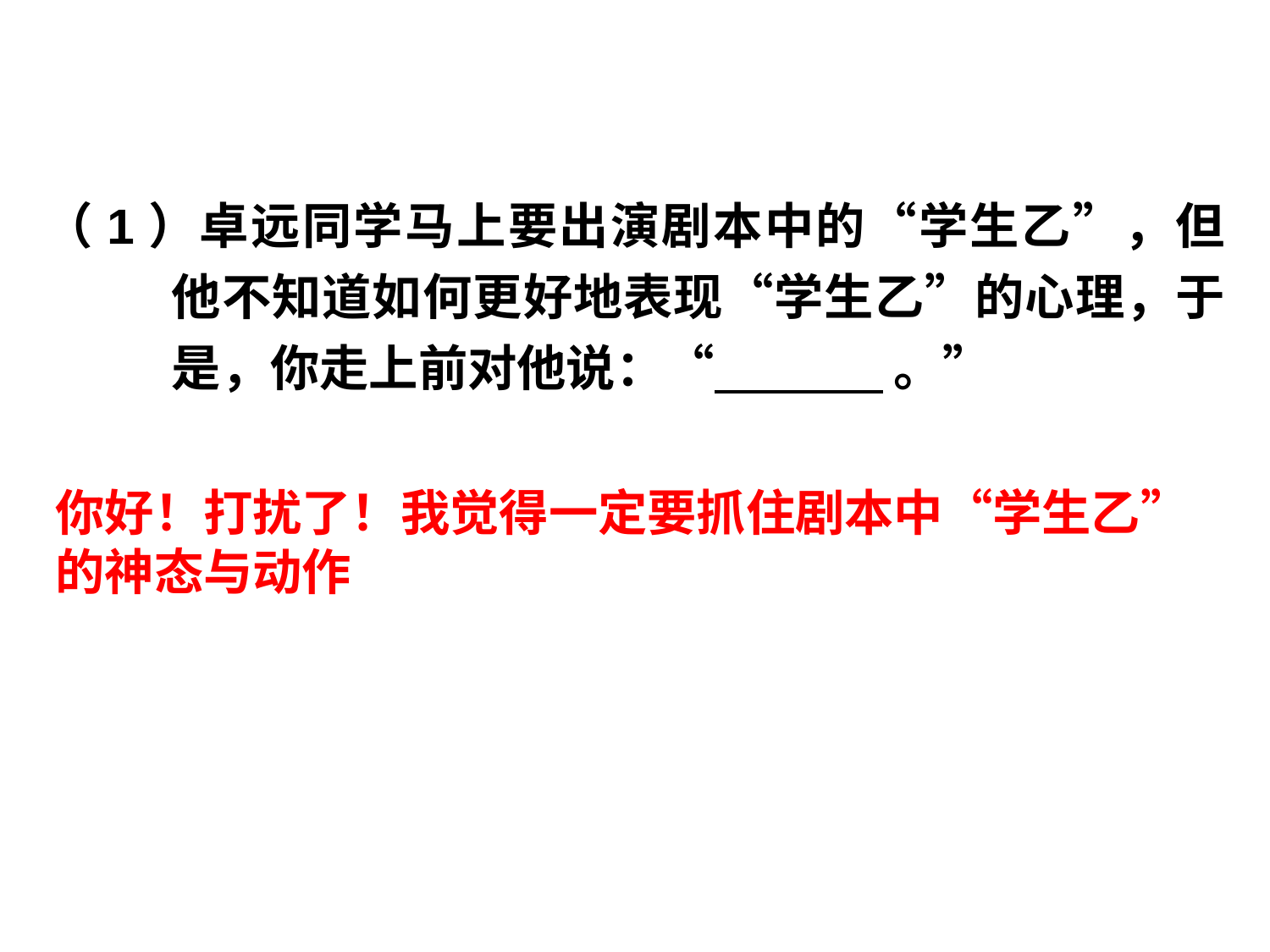

（1）卓远同学马上要出演剧本中的“学生乙”，但他不知道如何更好地表现“学生乙”的心理，于是，你走上前对他说：“                。”
你好！打扰了！我觉得一定要抓住剧本中“学生乙”的神态与动作